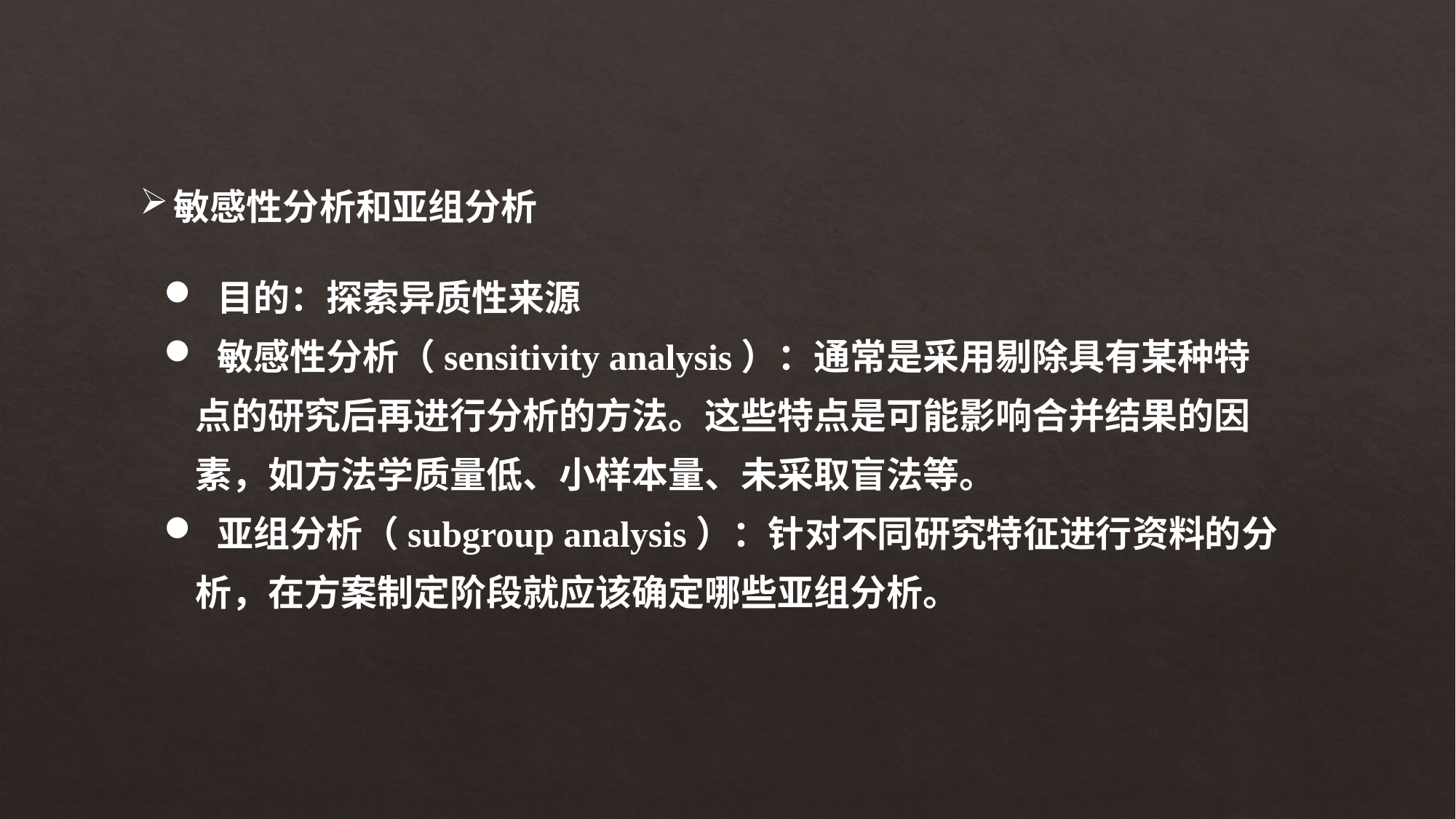

敏感性分析和亚组分析
 目的：探索异质性来源
 敏感性分析（sensitivity analysis）：通常是采用剔除具有某种特点的研究后再进行分析的方法。这些特点是可能影响合并结果的因素，如方法学质量低、小样本量、未采取盲法等。
 亚组分析（subgroup analysis）：针对不同研究特征进行资料的分析，在方案制定阶段就应该确定哪些亚组分析。